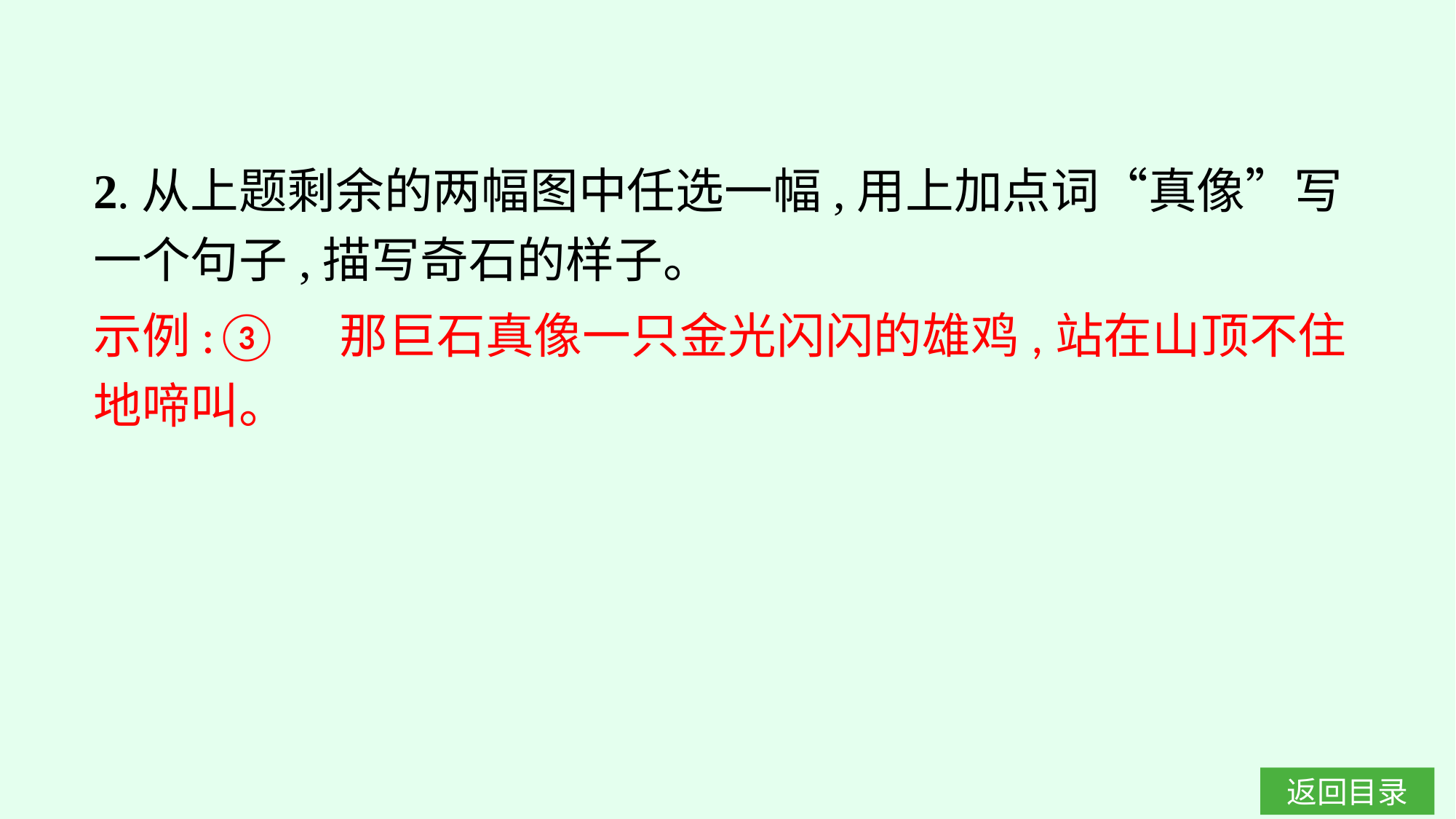

2.从上题剩余的两幅图中任选一幅,用上加点词“真像”写一个句子,描写奇石的样子。
示例:③　那巨石真像一只金光闪闪的雄鸡,站在山顶不住地啼叫。